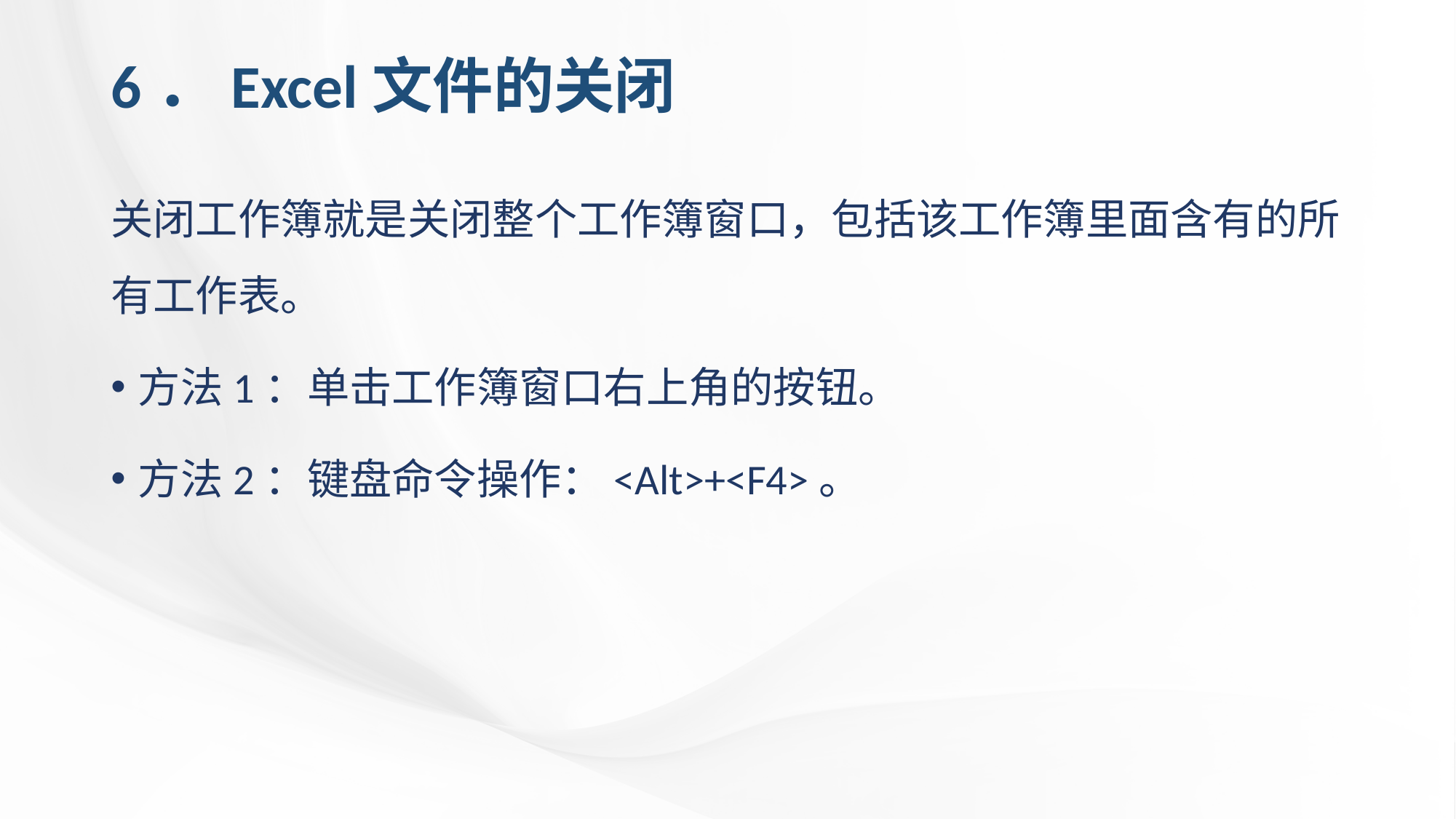

# 6．Excel文件的关闭
关闭工作簿就是关闭整个工作簿窗口，包括该工作簿里面含有的所有工作表。
方法1：单击工作簿窗口右上角的按钮。
方法2：键盘命令操作：<Alt>+<F4>。